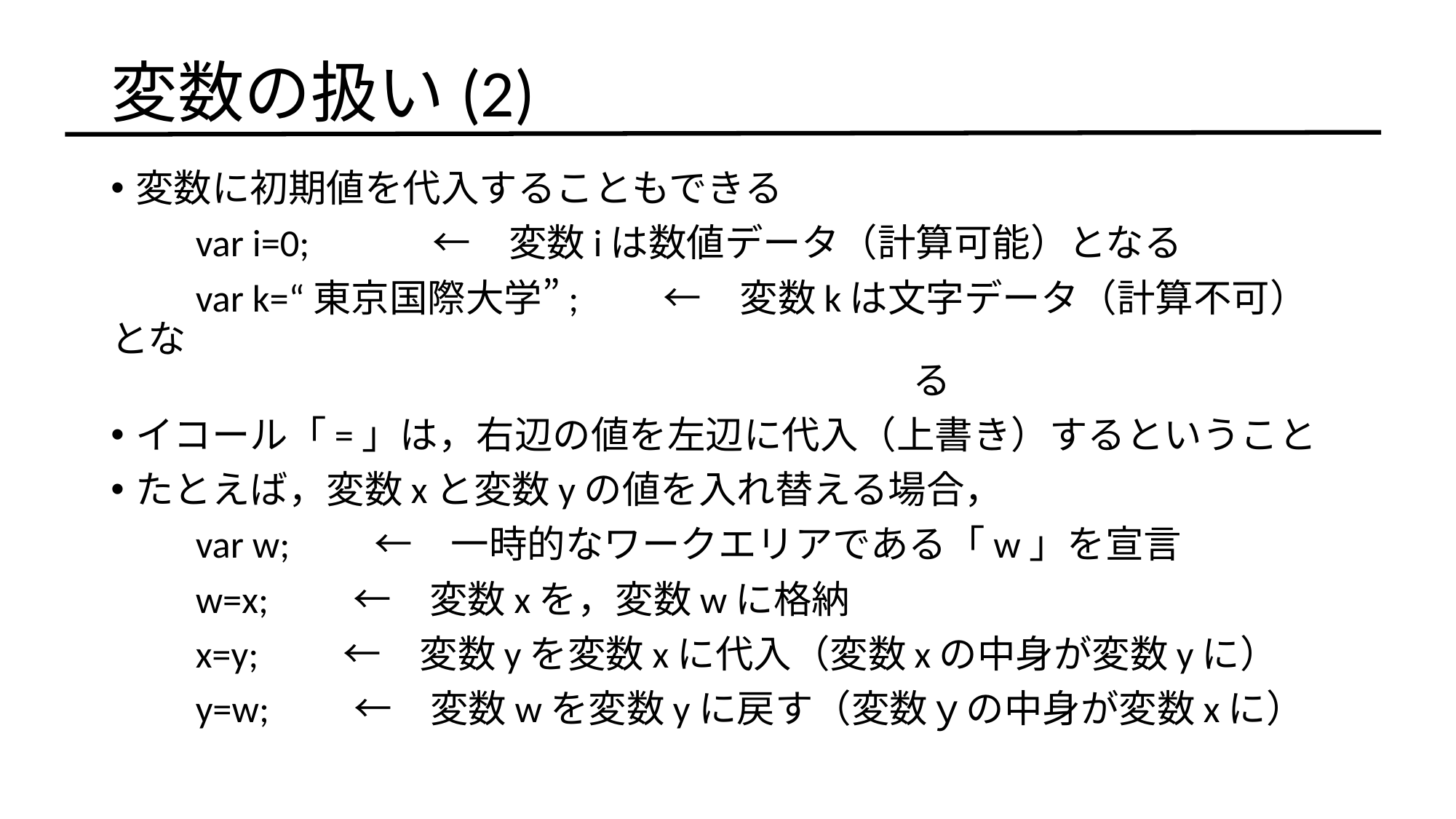

# 変数の扱い(2)
変数に初期値を代入することもできる
　　var i=0;　　　←　変数iは数値データ（計算可能）となる
　　var k=“東京国際大学”;　　←　変数kは文字データ（計算不可）とな
　　　　　　　　　　　　　　　　　　　　　る
イコール「=」は，右辺の値を左辺に代入（上書き）するということ
たとえば，変数xと変数yの値を入れ替える場合，
　　var w;　　←　一時的なワークエリアである「w」を宣言
　　w=x;　　←　変数xを，変数wに格納
　　x=y;　　←　変数yを変数xに代入（変数xの中身が変数yに）
　　y=w;　　←　変数wを変数yに戻す（変数ｙの中身が変数xに）